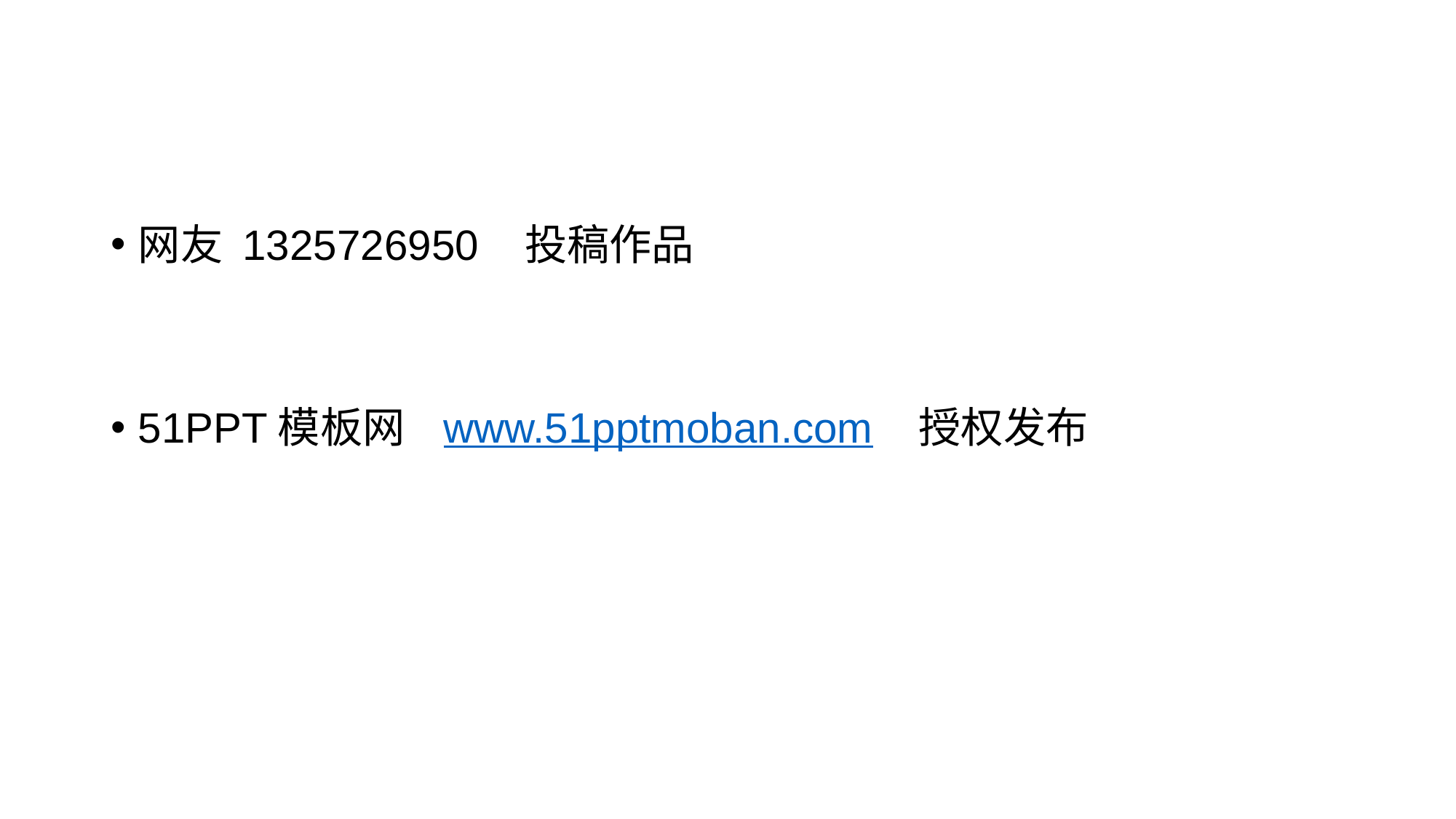

#
网友 1325726950   投稿作品

51PPT模板网   www.51pptmoban.com   授权发布